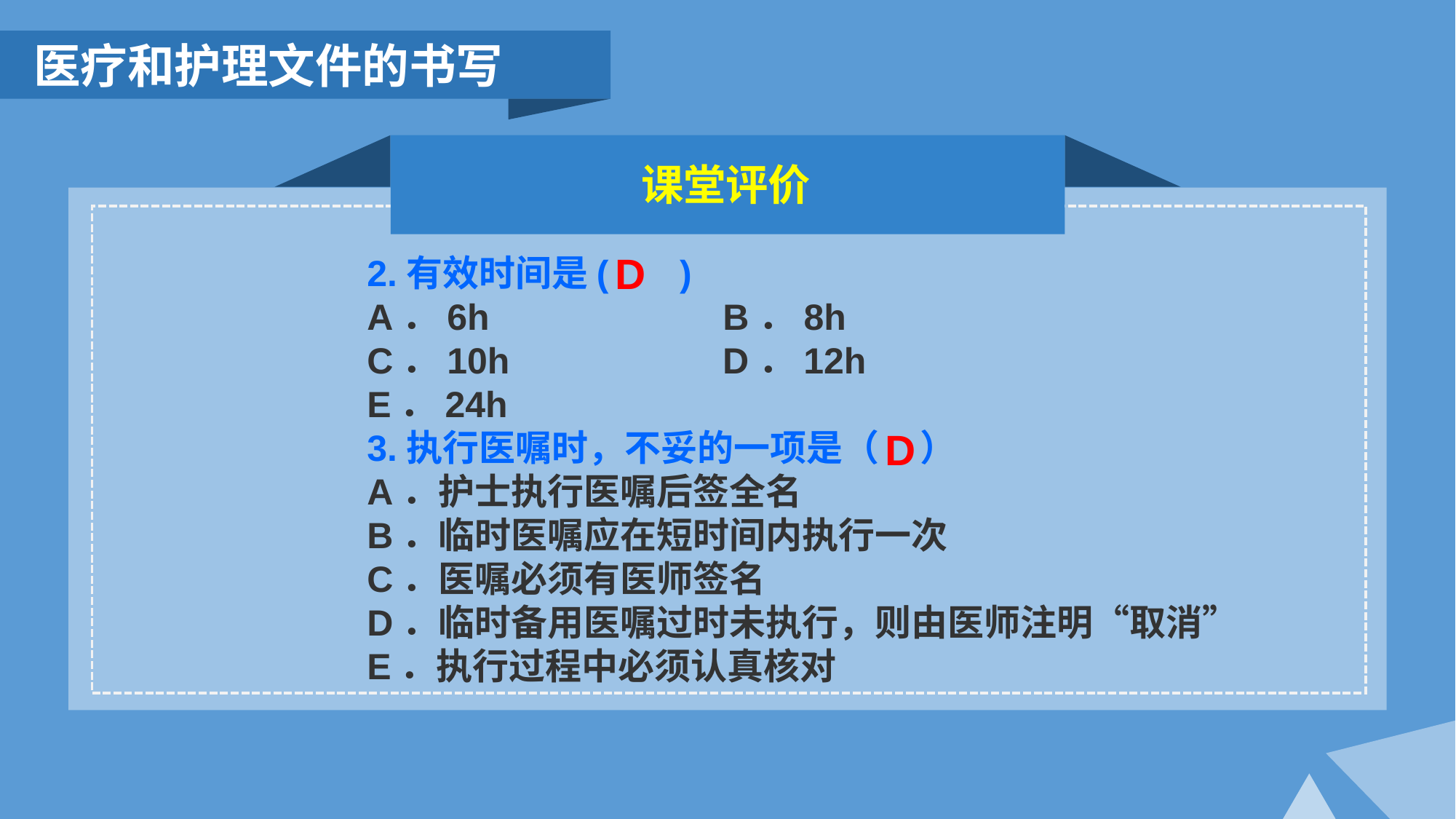

医疗和护理文件的书写

课堂评价

2.有效时间是(       )
A．6h                       B．8h
C．10h                     D．12h
E．24h
3.执行医嘱时，不妥的一项是（     ）
A．护士执行医嘱后签全名
B．临时医嘱应在短时间内执行一次
C．医嘱必须有医师签名
D．临时备用医嘱过时未执行，则由医师注明“取消”
E．执行过程中必须认真核对
D
D